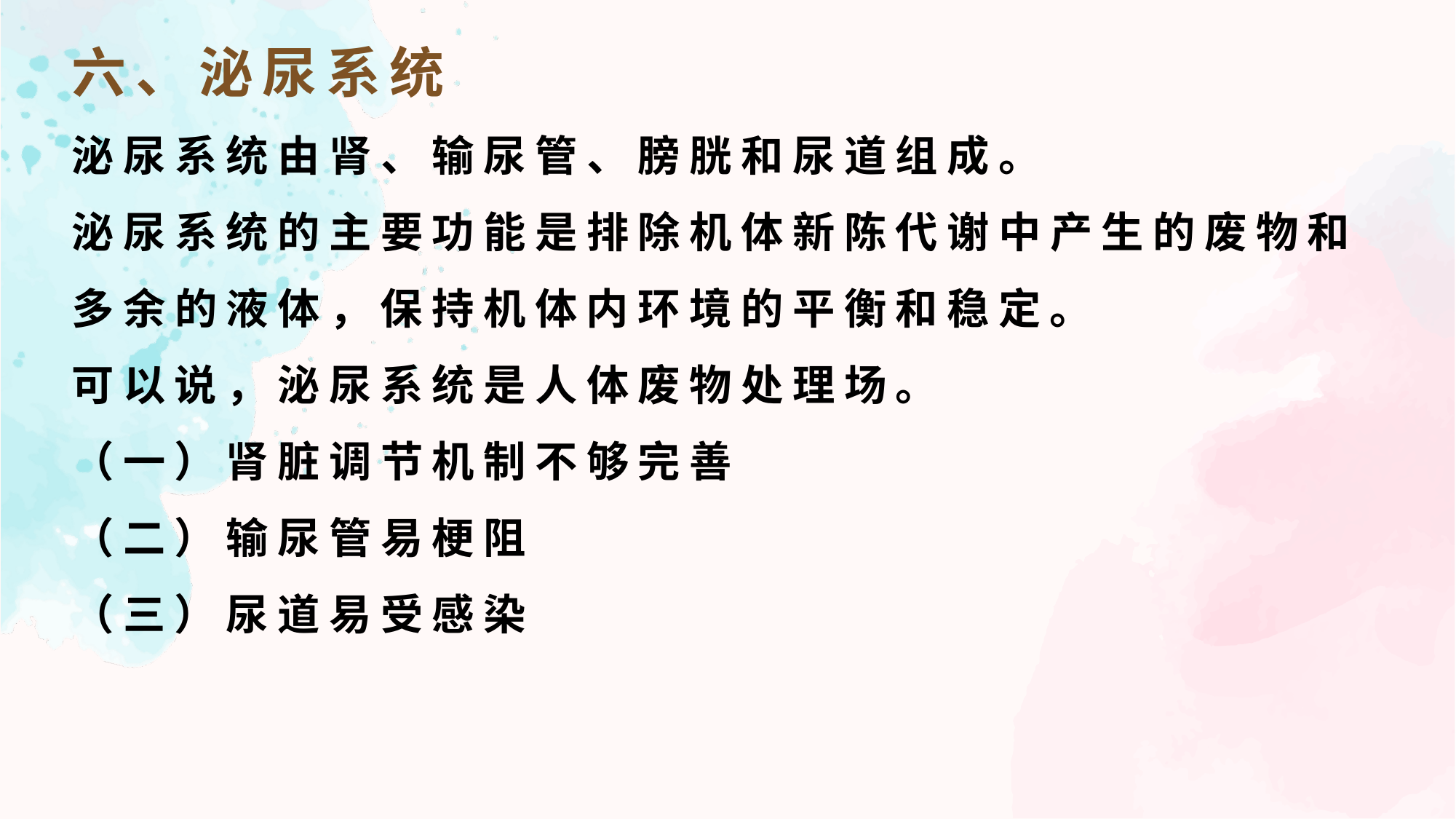

六、泌尿系统
泌尿系统由肾、输尿管、膀胱和尿道组成。
泌尿系统的主要功能是排除机体新陈代谢中产生的废物和多余的液体，保持机体内环境的平衡和稳定。
可以说，泌尿系统是人体废物处理场。
（一）肾脏调节机制不够完善
（二）输尿管易梗阻
（三）尿道易受感染